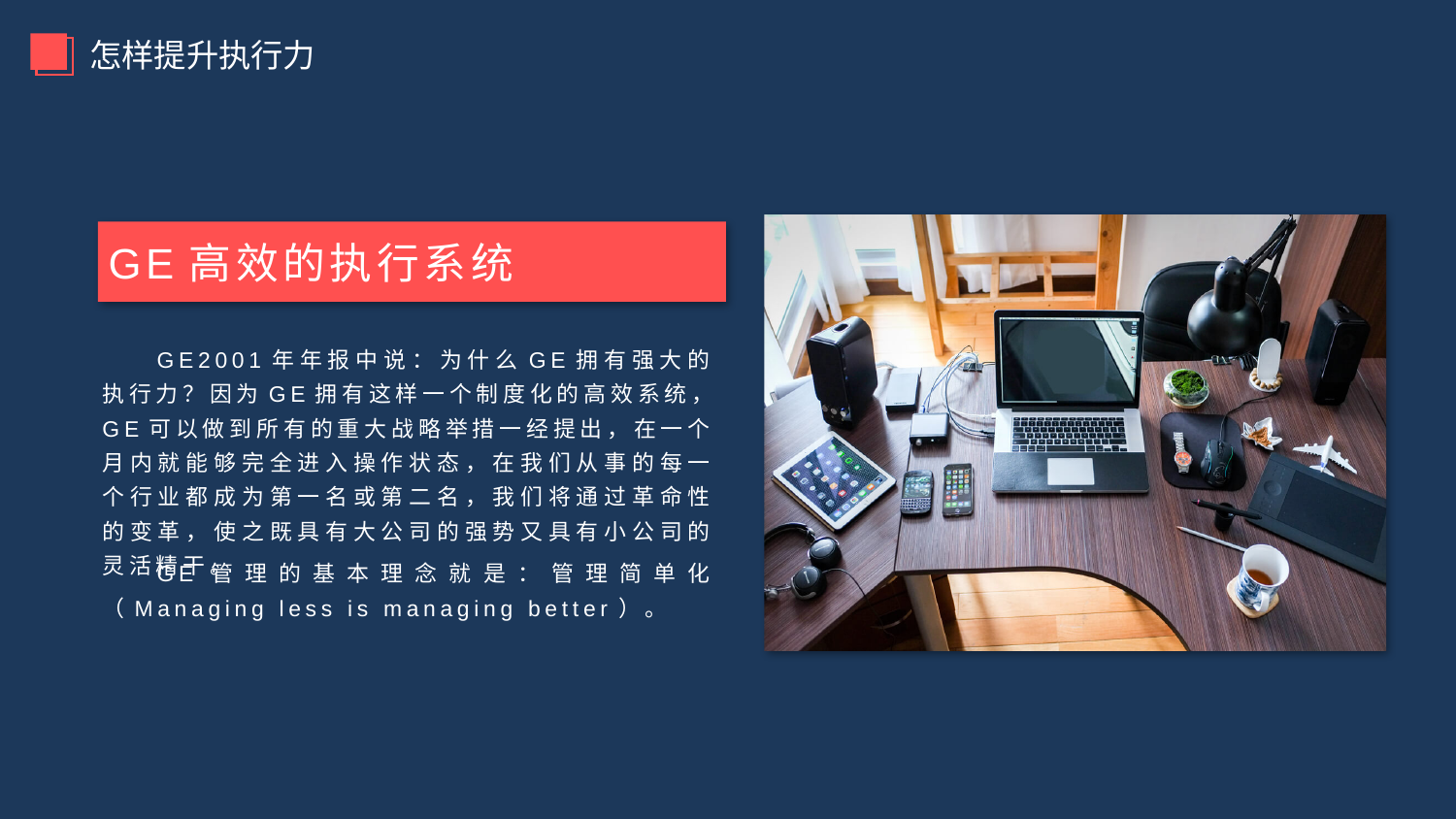

GE高效的执行系统
GE2001年年报中说：为什么GE拥有强大的执行力？因为GE拥有这样一个制度化的高效系统，GE可以做到所有的重大战略举措一经提出，在一个月内就能够完全进入操作状态，在我们从事的每一个行业都成为第一名或第二名，我们将通过革命性的变革，使之既具有大公司的强势又具有小公司的灵活精干。
GE管理的基本理念就是：管理简单化（Managing less is managing better）。